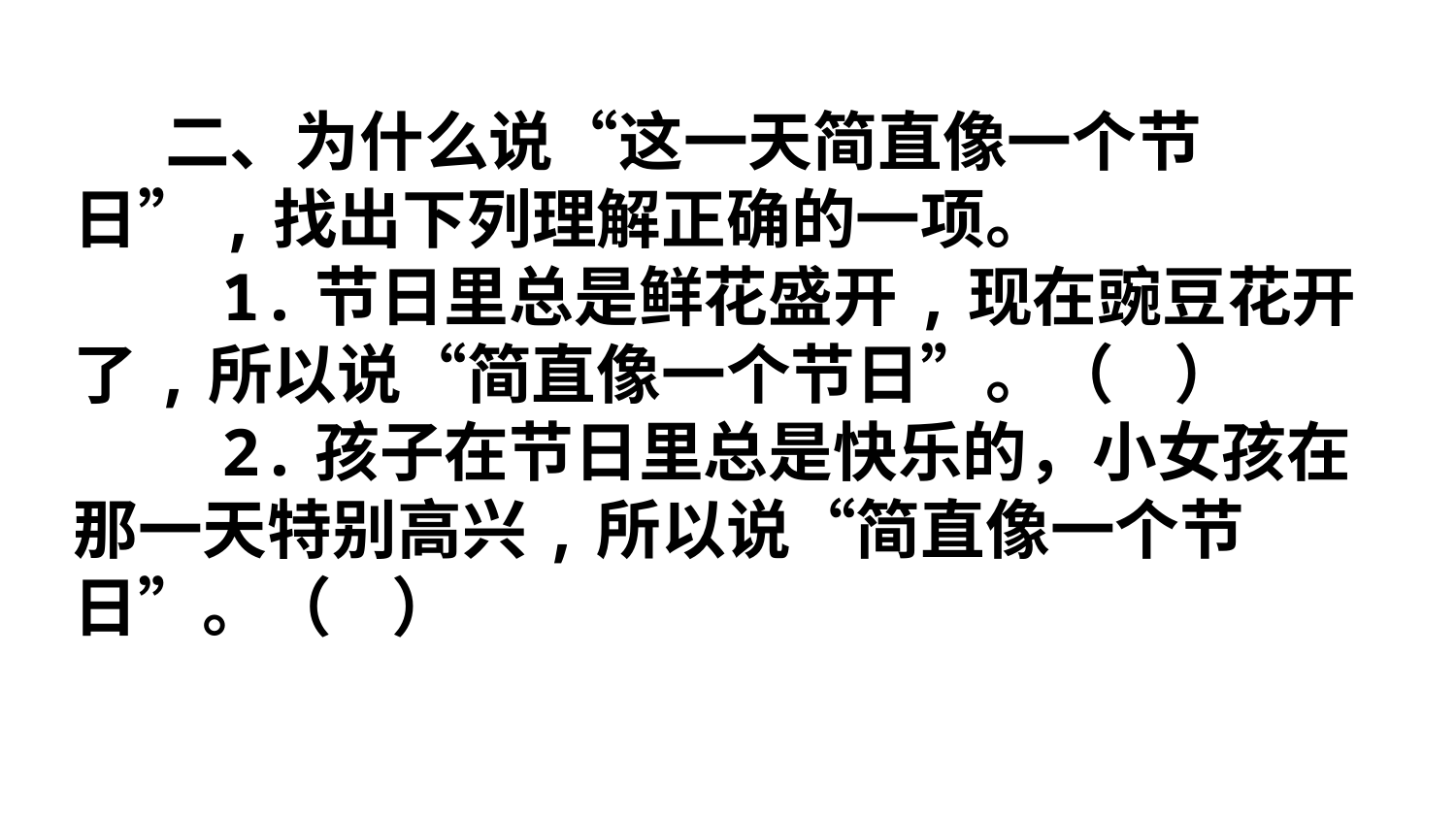

二、为什么说“这一天简直像一个节日”,找出下列理解正确的一项。
   1.节日里总是鲜花盛开,现在豌豆花开了,所以说“简直像一个节日”。（    ）
   2.孩子在节日里总是快乐的，小女孩在那一天特别高兴,所以说“简直像一个节日”。（    ）